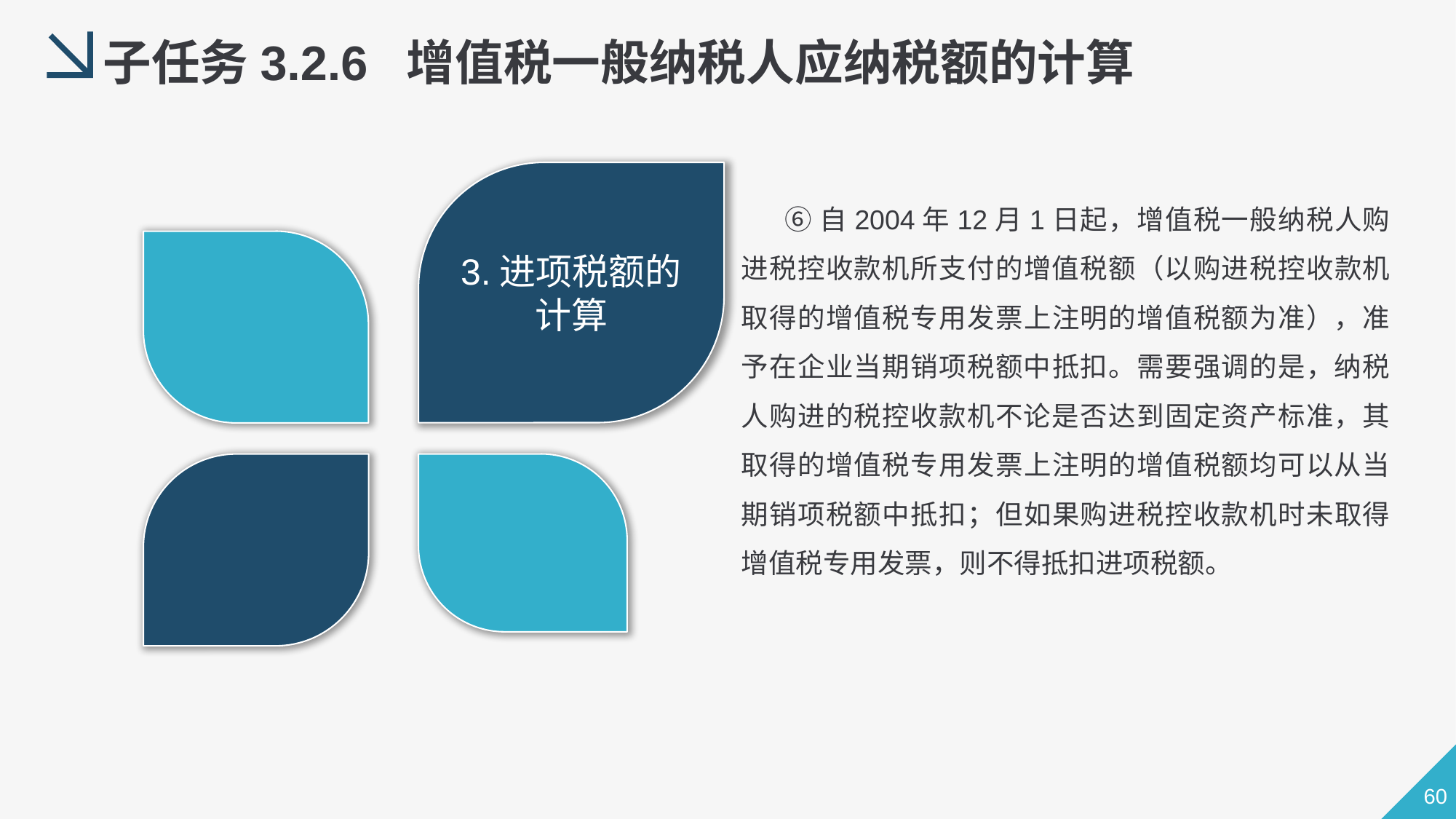

子任务3.2.6  增值税一般纳税人应纳税额的计算

3.进项税额的计算
      ⑥自2004年12月1日起，增值税一般纳税人购进税控收款机所支付的增值税额（以购进税控收款机取得的增值税专用发票上注明的增值税额为准），准予在企业当期销项税额中抵扣。需要强调的是，纳税人购进的税控收款机不论是否达到固定资产标准，其取得的增值税专用发票上注明的增值税额均可以从当期销项税额中抵扣；但如果购进税控收款机时未取得增值税专用发票，则不得抵扣进项税额。